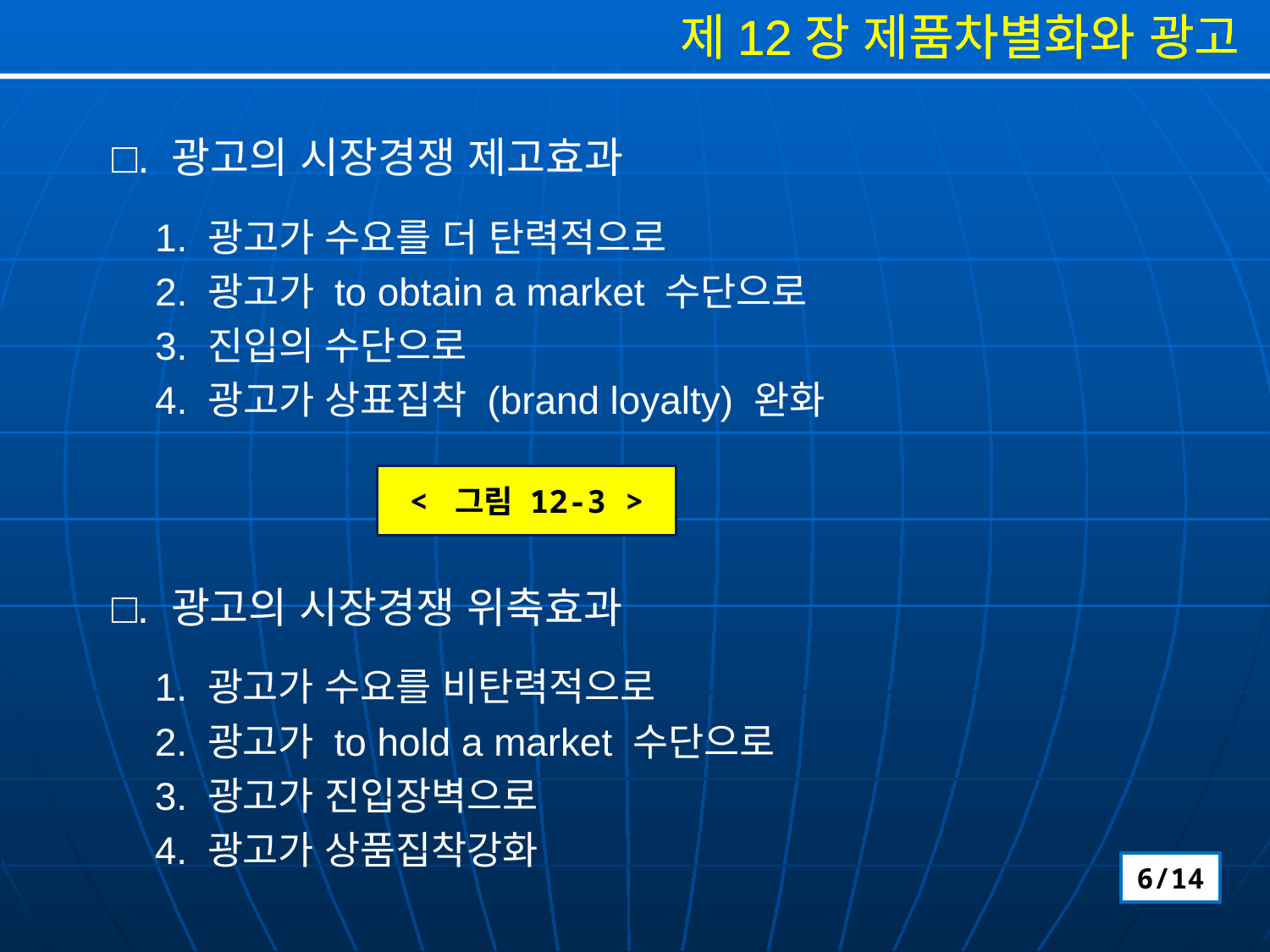

□. 광고의 시장경쟁 제고효과
    1. 광고가 수요를 더 탄력적으로
    2. 광고가 to obtain a market 수단으로
    3. 진입의 수단으로
    4. 광고가 상표집착 (brand loyalty) 완화

< 그림 12-3 >
□. 광고의 시장경쟁 위축효과
    1. 광고가 수요를 비탄력적으로
    2. 광고가 to hold a market 수단으로
    3. 광고가 진입장벽으로
    4. 광고가 상품집착강화
6/14